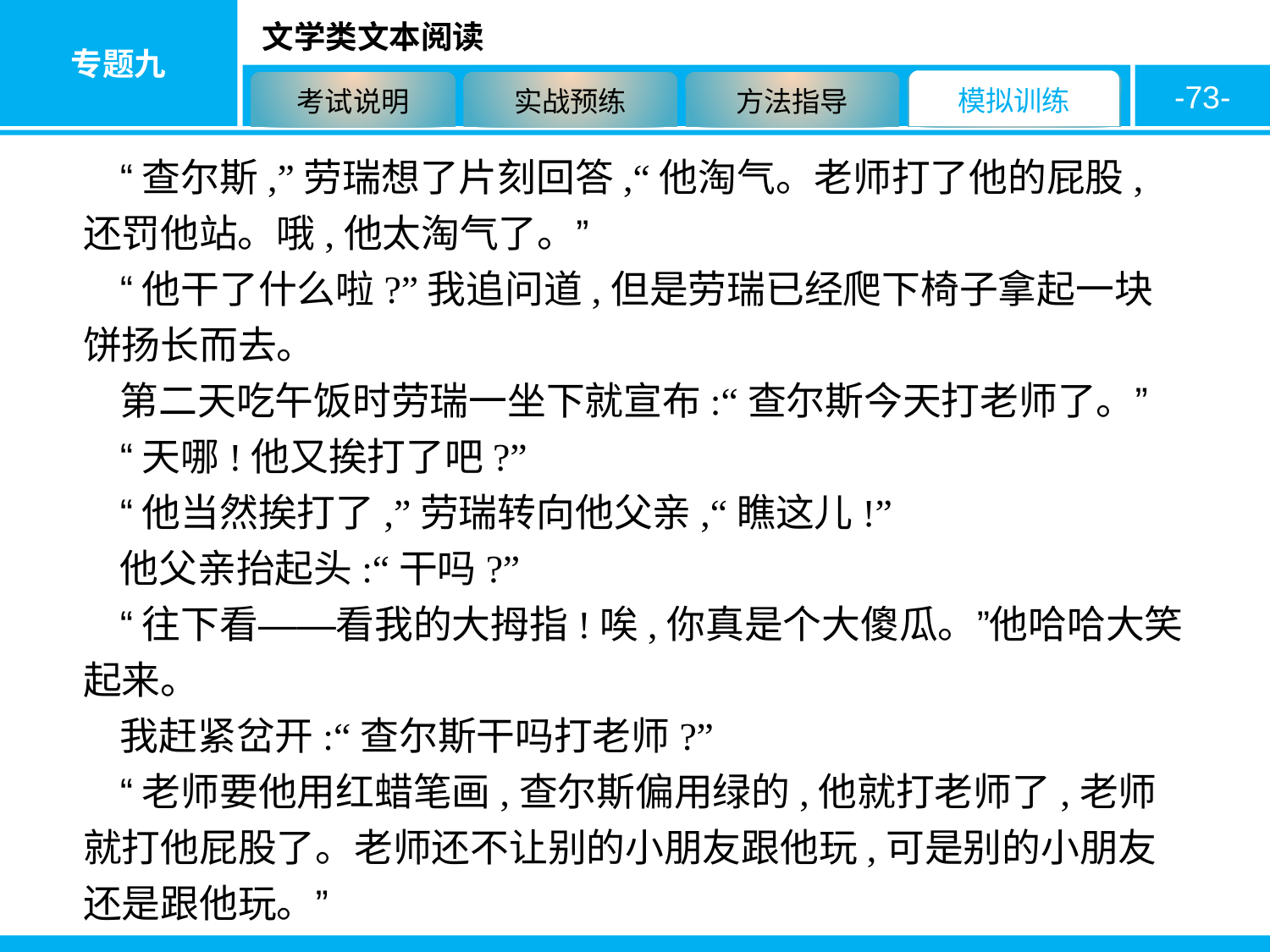

-73-
“查尔斯,”劳瑞想了片刻回答,“他淘气。老师打了他的屁股,还罚他站。哦,他太淘气了。”
“他干了什么啦?”我追问道,但是劳瑞已经爬下椅子拿起一块饼扬长而去。
第二天吃午饭时劳瑞一坐下就宣布:“查尔斯今天打老师了。”
“天哪!他又挨打了吧?”
“他当然挨打了,”劳瑞转向他父亲,“瞧这儿!”
他父亲抬起头:“干吗?”
“往下看——看我的大拇指!唉,你真是个大傻瓜。”他哈哈大笑起来。
我赶紧岔开:“查尔斯干吗打老师?”
“老师要他用红蜡笔画,查尔斯偏用绿的,他就打老师了,老师就打他屁股了。老师还不让别的小朋友跟他玩,可是别的小朋友还是跟他玩。”